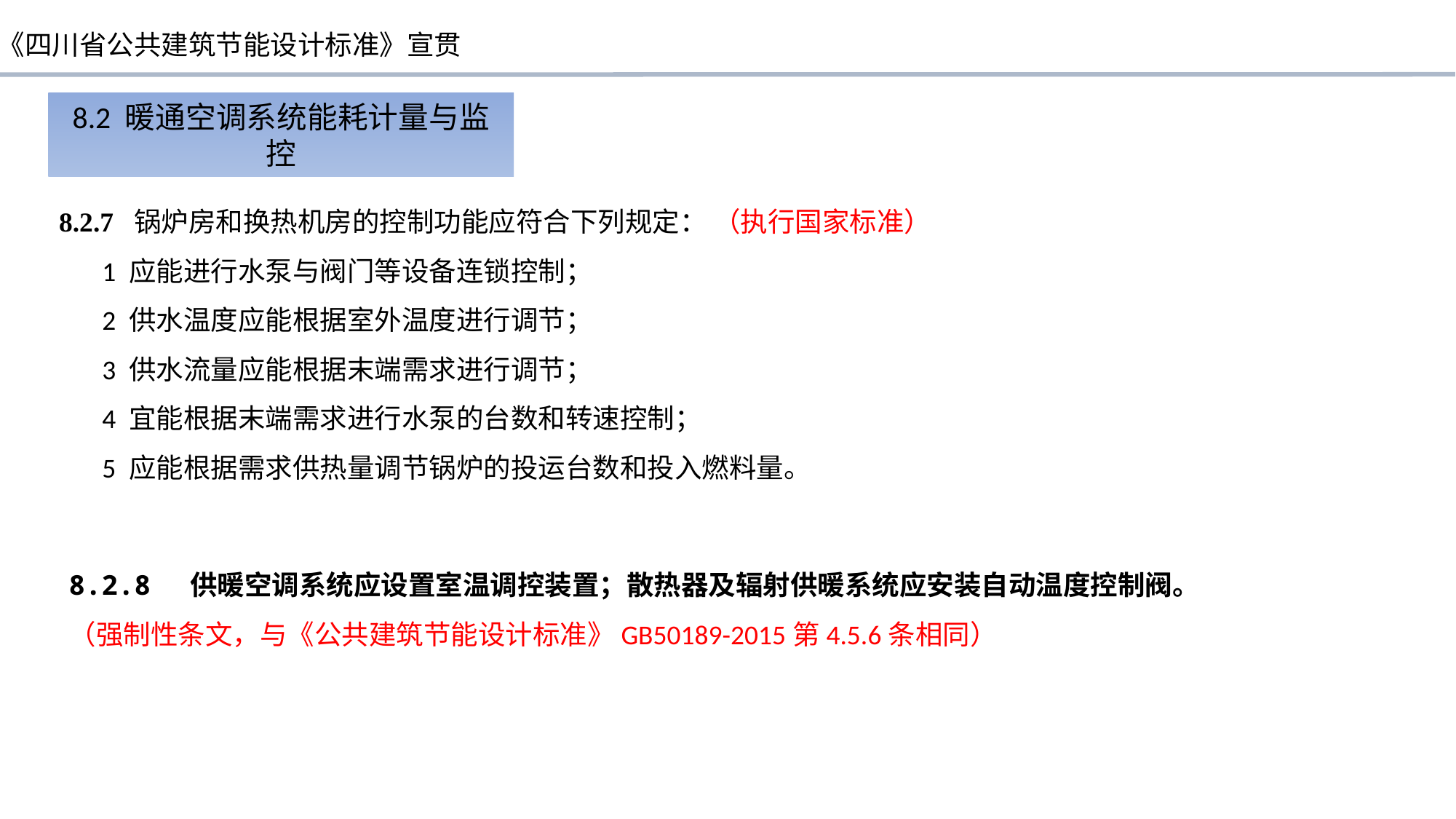

8.2 暖通空调系统能耗计量与监控
8.2.7  锅炉房和换热机房的控制功能应符合下列规定： （执行国家标准）
       1 应能进行水泵与阀门等设备连锁控制；
       2 供水温度应能根据室外温度进行调节；
       3 供水流量应能根据末端需求进行调节；
       4 宜能根据末端需求进行水泵的台数和转速控制；
       5 应能根据需求供热量调节锅炉的投运台数和投入燃料量。
8.2.8  供暖空调系统应设置室温调控装置；散热器及辐射供暖系统应安装自动温度控制阀。
（强制性条文，与《公共建筑节能设计标准》GB50189-2015第4.5.6条相同）